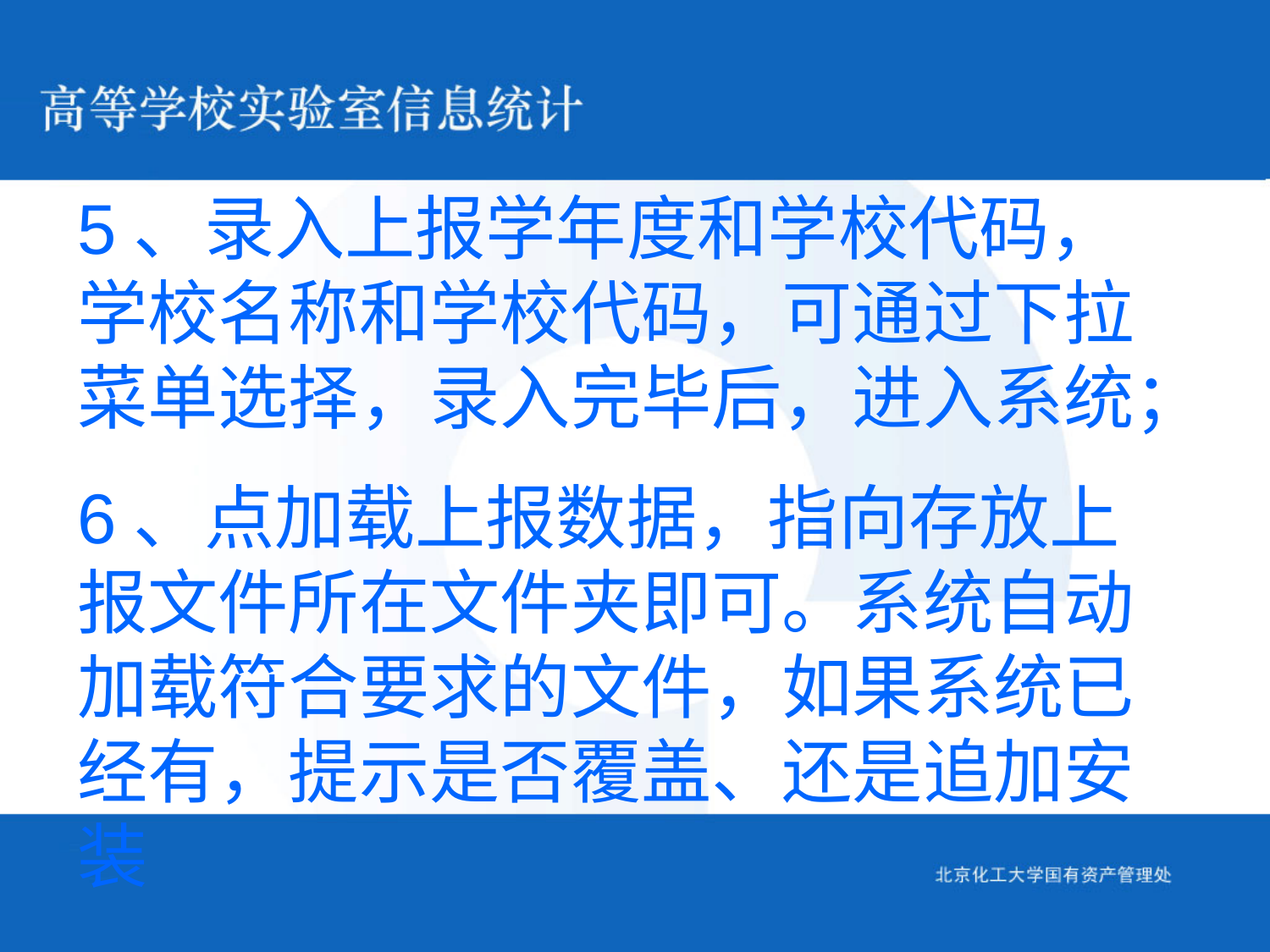

5、录入上报学年度和学校代码，学校名称和学校代码，可通过下拉菜单选择，录入完毕后，进入系统；
6、点加载上报数据，指向存放上报文件所在文件夹即可。系统自动加载符合要求的文件，如果系统已经有，提示是否覆盖、还是追加安装